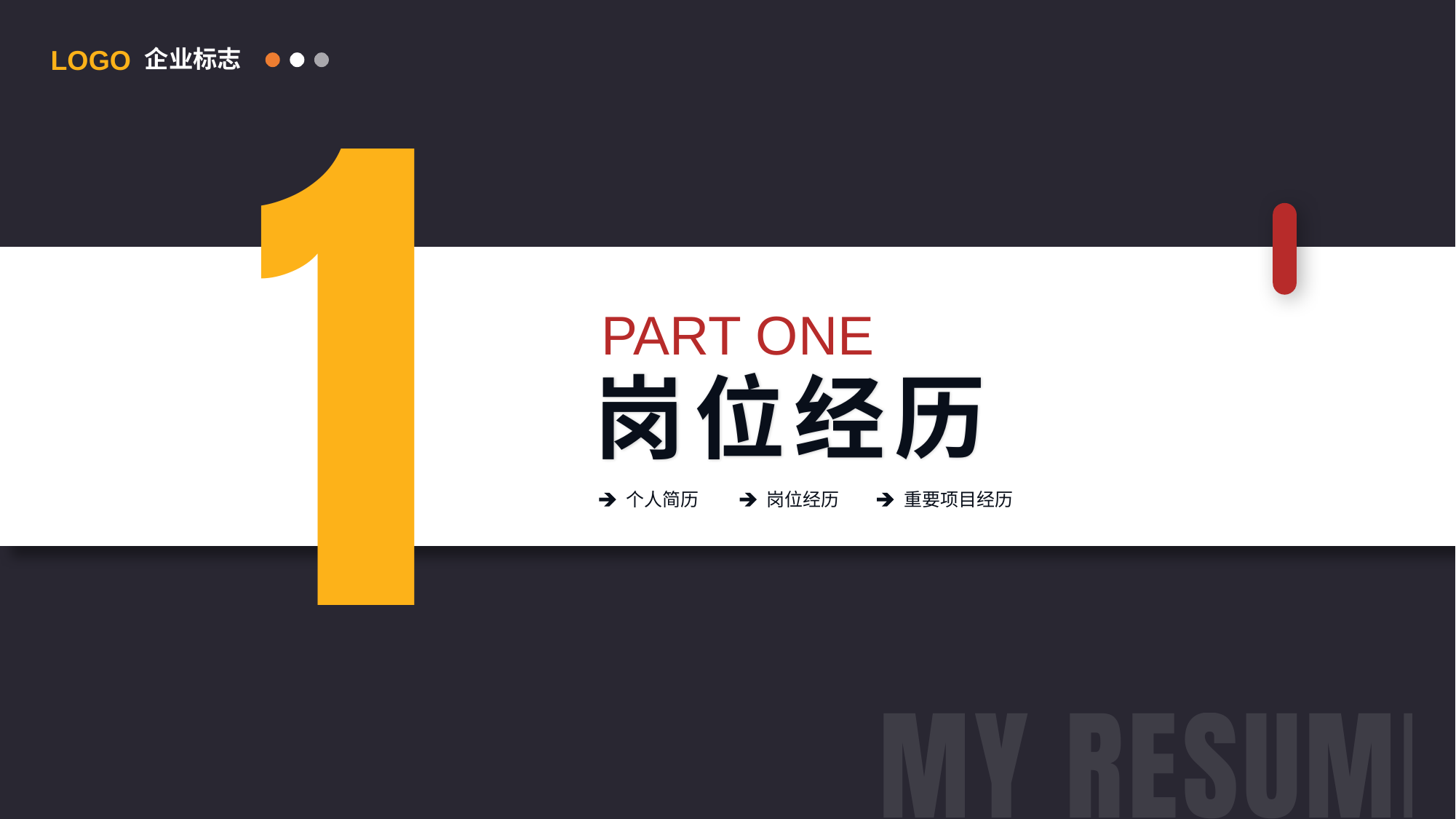

LOGO
企业标志

1

PART ONE
岗位经历
个人简历
岗位经历
重要项目经历

MY RESUME